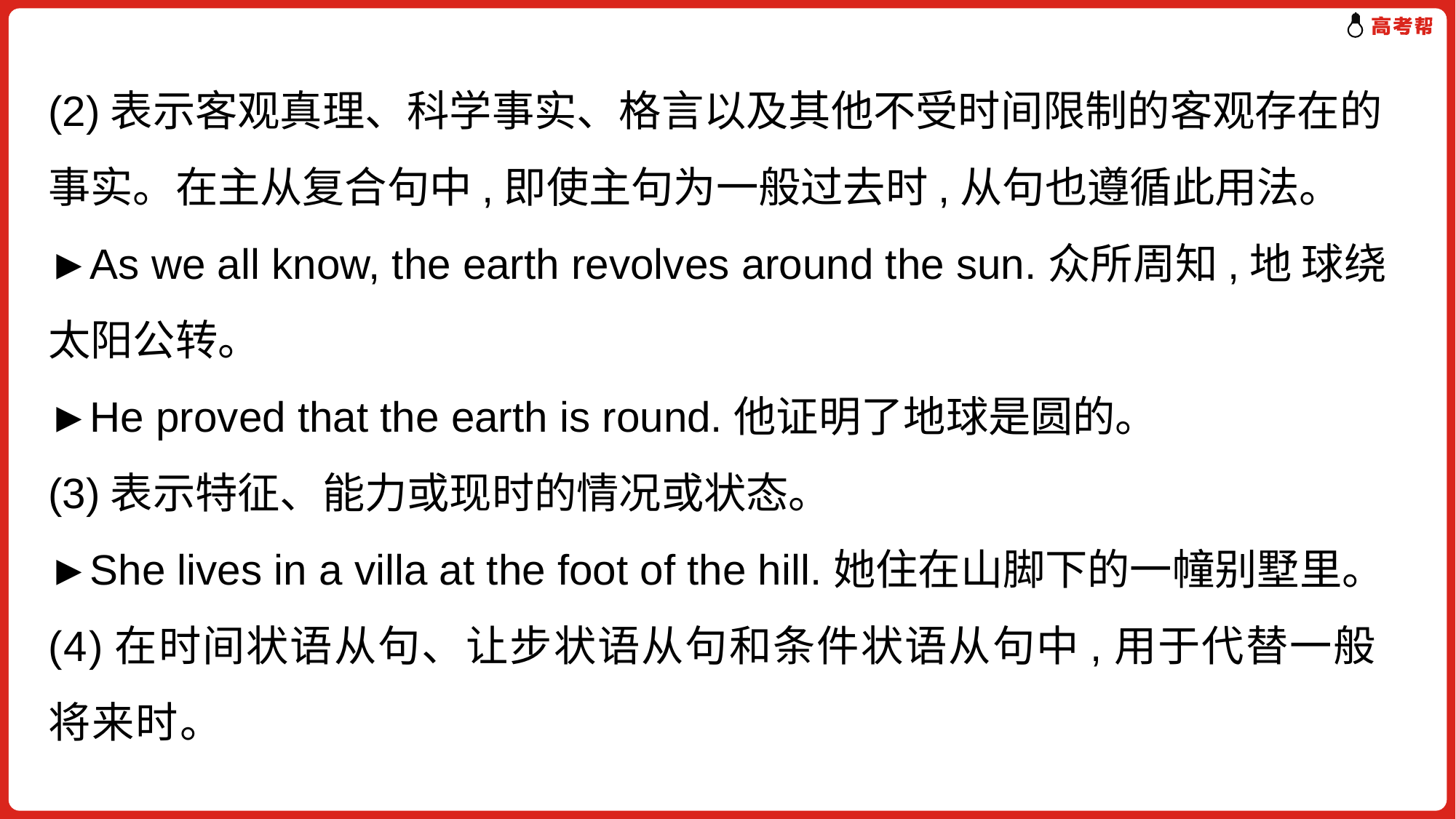

(2)表示客观真理、科学事实、格言以及其他不受时间限制的客观存在的事实。在主从复合句中,即使主句为一般过去时,从句也遵循此用法。
►As we all know, the earth revolves around the sun.众所周知,地 球绕太阳公转。
►He proved that the earth is round.他证明了地球是圆的。
(3)表示特征、能力或现时的情况或状态。
►She lives in a villa at the foot of the hill.她住在山脚下的一幢别墅里。
(4)在时间状语从句、让步状语从句和条件状语从句中,用于代替一般将来时。